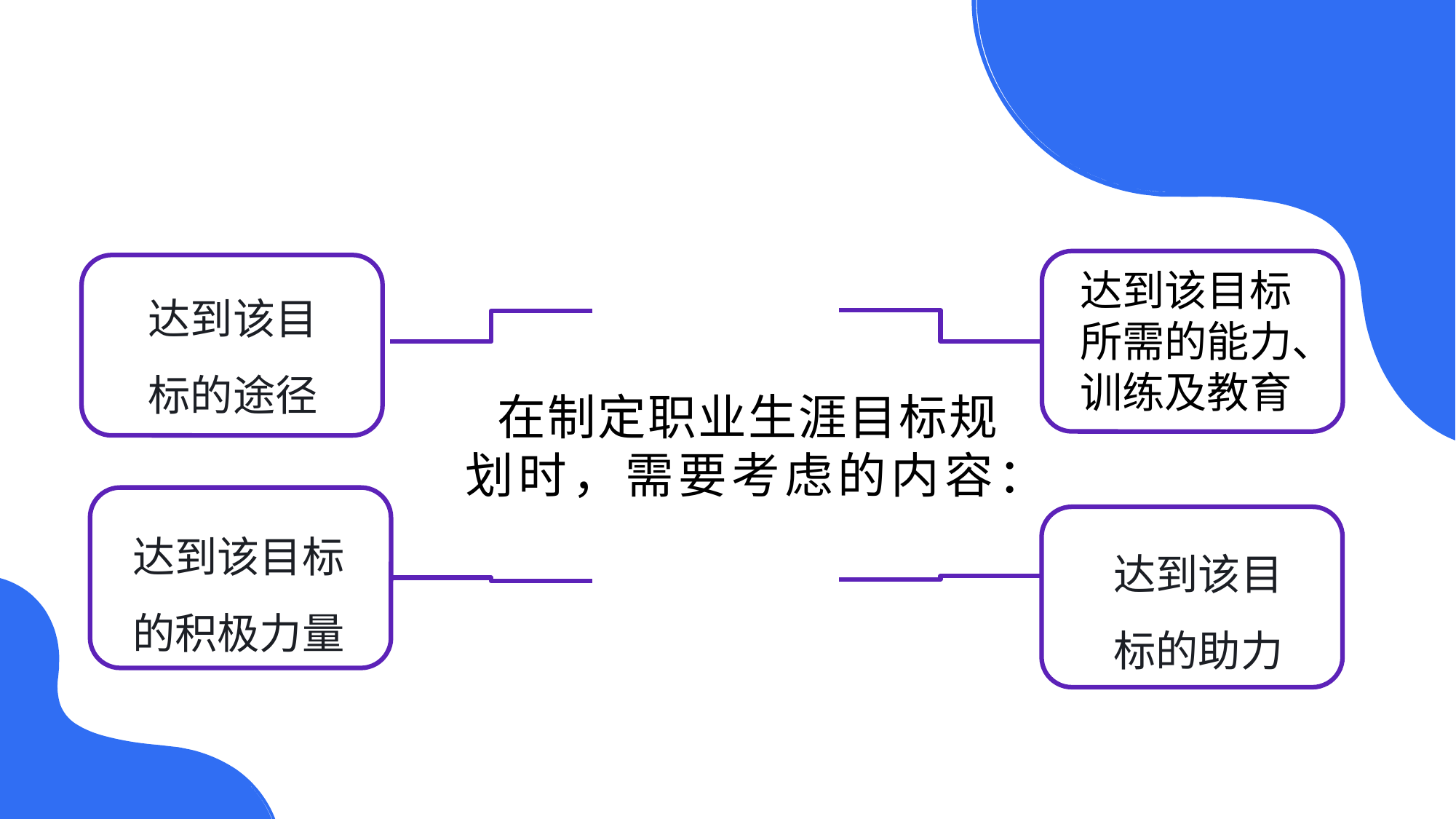

达到该目标所需的能力、训练及教育
达到该目标的途径
在制定职业生涯目标规划时，需要考虑的内容：

达到该目标的积极力量

达到该目标的助力